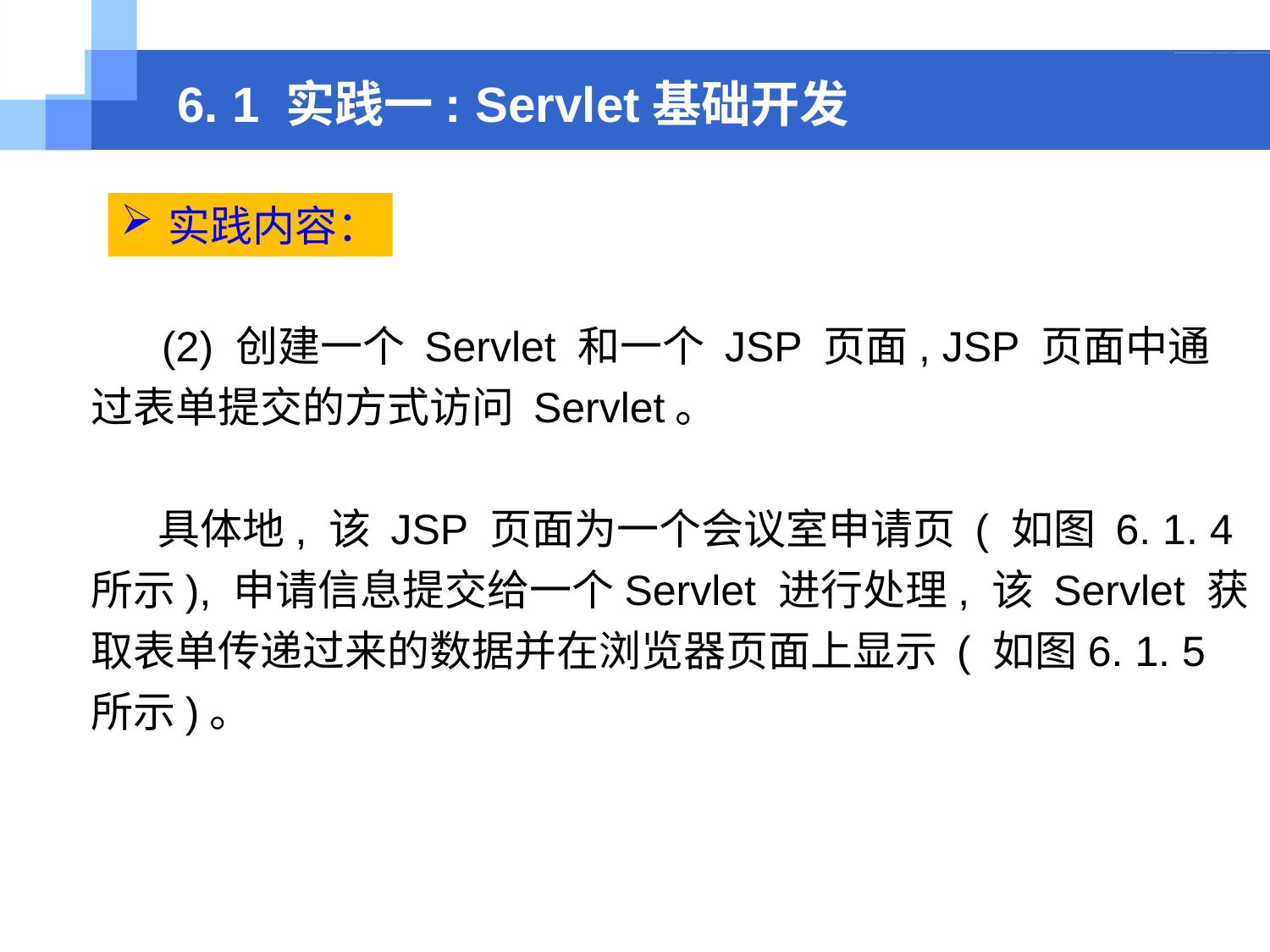

6. 1 实践一: Servlet基础开发
实践内容：
      (2) 创建一个 Servlet 和一个 JSP 页面, JSP 页面中通过表单提交的方式访问 Servlet。

      具体地, 该 JSP 页面为一个会议室申请页 ( 如图 6. 1. 4 所示), 申请信息提交给一个Servlet 进行处理, 该 Servlet 获取表单传递过来的数据并在浏览器页面上显示 ( 如图6. 1. 5 所示)。